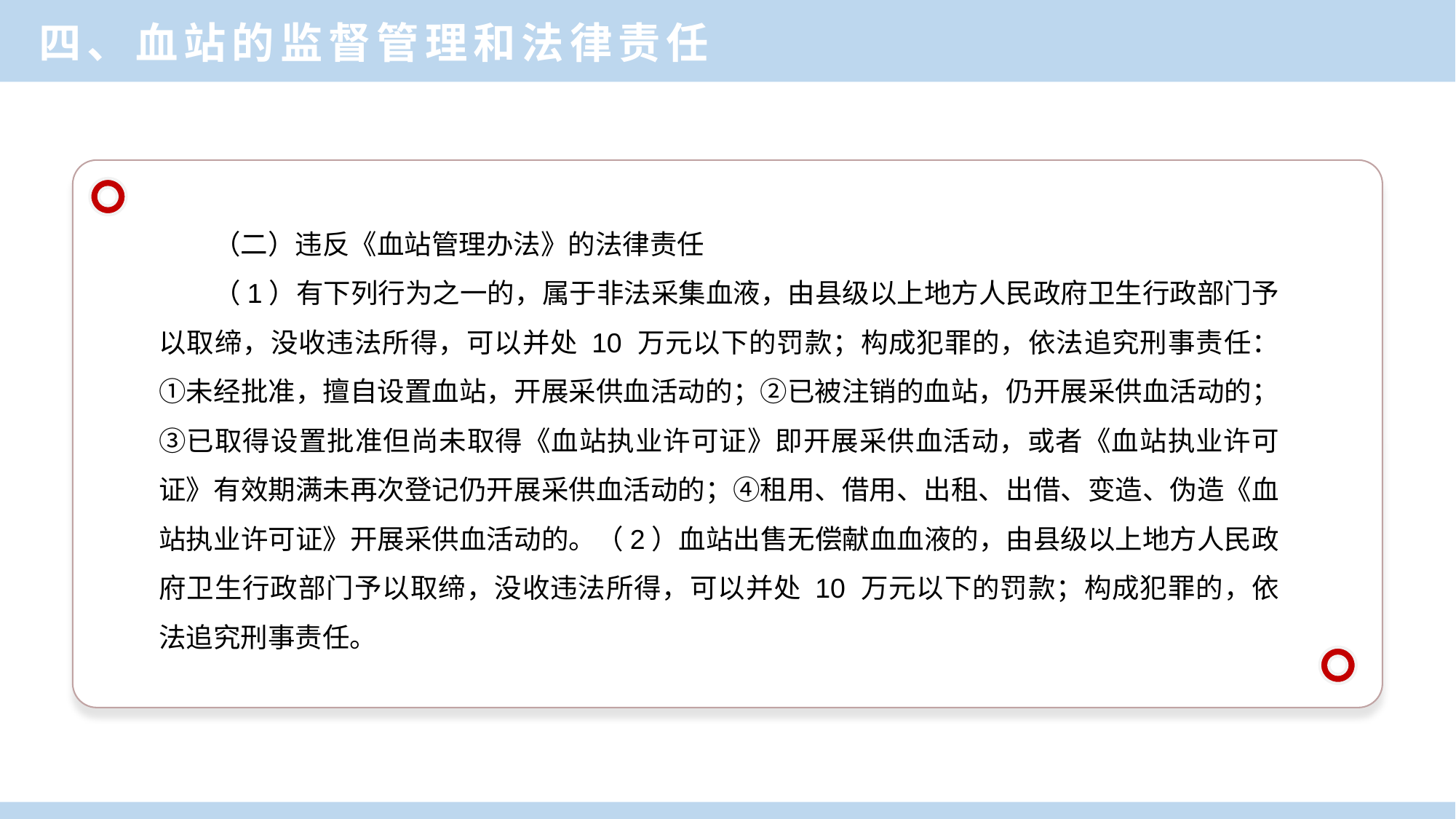

四、血站的监督管理和法律责任

（二）违反《血站管理办法》的法律责任
（1）有下列行为之一的，属于非法采集血液，由县级以上地方人民政府卫生行政部门予以取缔，没收违法所得，可以并处 10 万元以下的罚款；构成犯罪的，依法追究刑事责任：①未经批准，擅自设置血站，开展采供血活动的；②已被注销的血站，仍开展采供血活动的；③已取得设置批准但尚未取得《血站执业许可证》即开展采供血活动，或者《血站执业许可证》有效期满未再次登记仍开展采供血活动的；④租用、借用、出租、出借、变造、伪造《血站执业许可证》开展采供血活动的。（2）血站出售无偿献血血液的，由县级以上地方人民政府卫生行政部门予以取缔，没收违法所得，可以并处 10 万元以下的罚款；构成犯罪的，依法追究刑事责任。